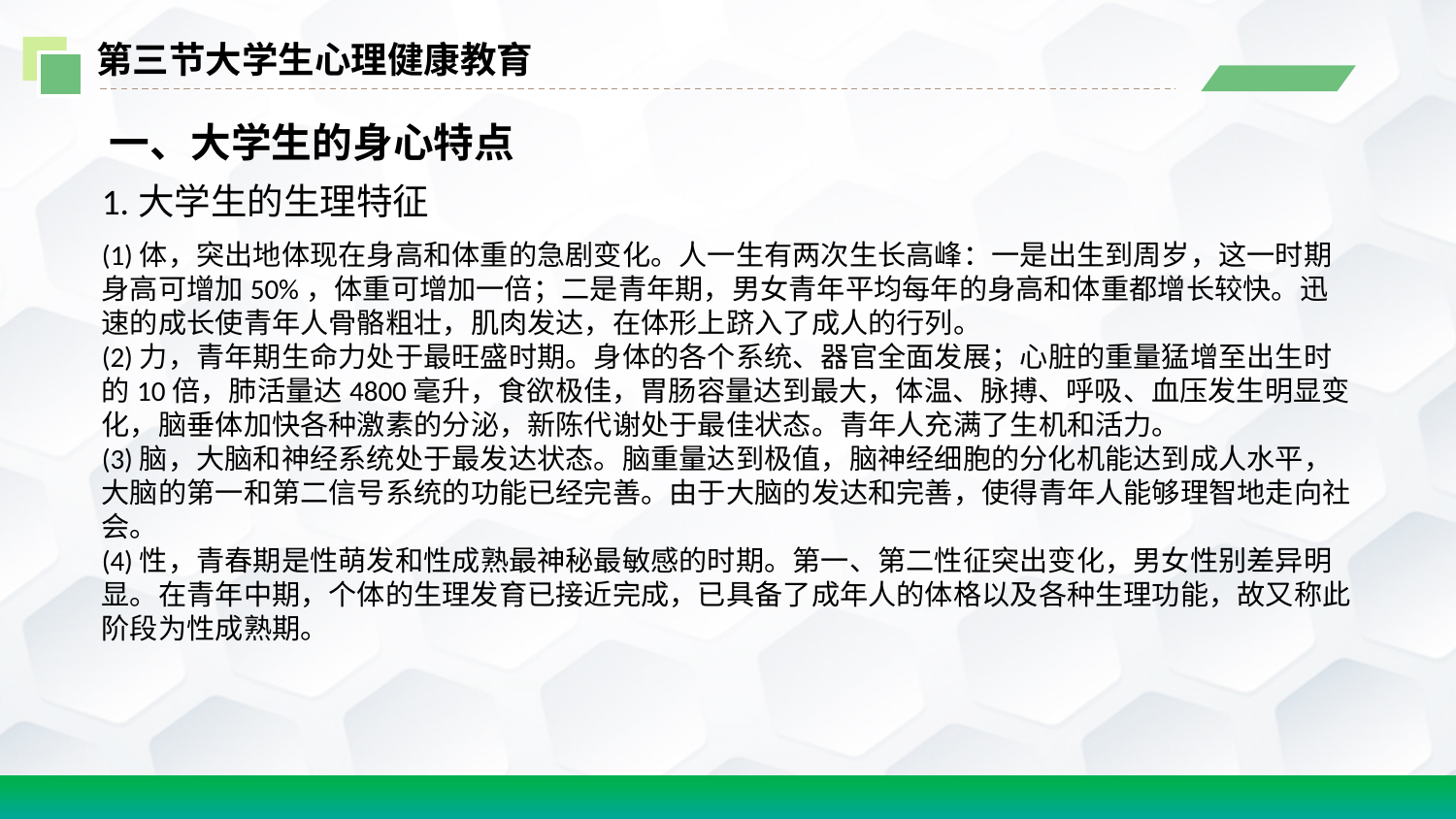

第三节大学生心理健康教育
 一、大学生的身心特点
1.大学生的生理特征
(1)体，突出地体现在身高和体重的急剧变化。人一生有两次生长高峰：一是出生到周岁，这一时期身高可增加50%，体重可增加一倍；二是青年期，男女青年平均每年的身高和体重都增长较快。迅速的成长使青年人骨骼粗壮，肌肉发达，在体形上跻入了成人的行列。
(2)力，青年期生命力处于最旺盛时期。身体的各个系统、器官全面发展；心脏的重量猛增至出生时的10倍，肺活量达4800毫升，食欲极佳，胃肠容量达到最大，体温、脉搏、呼吸、血压发生明显变化，脑垂体加快各种激素的分泌，新陈代谢处于最佳状态。青年人充满了生机和活力。
(3)脑，大脑和神经系统处于最发达状态。脑重量达到极值，脑神经细胞的分化机能达到成人水平，大脑的第一和第二信号系统的功能已经完善。由于大脑的发达和完善，使得青年人能够理智地走向社会。
(4)性，青春期是性萌发和性成熟最神秘最敏感的时期。第一、第二性征突出变化，男女性别差异明显。在青年中期，个体的生理发育已接近完成，已具备了成年人的体格以及各种生理功能，故又称此阶段为性成熟期。